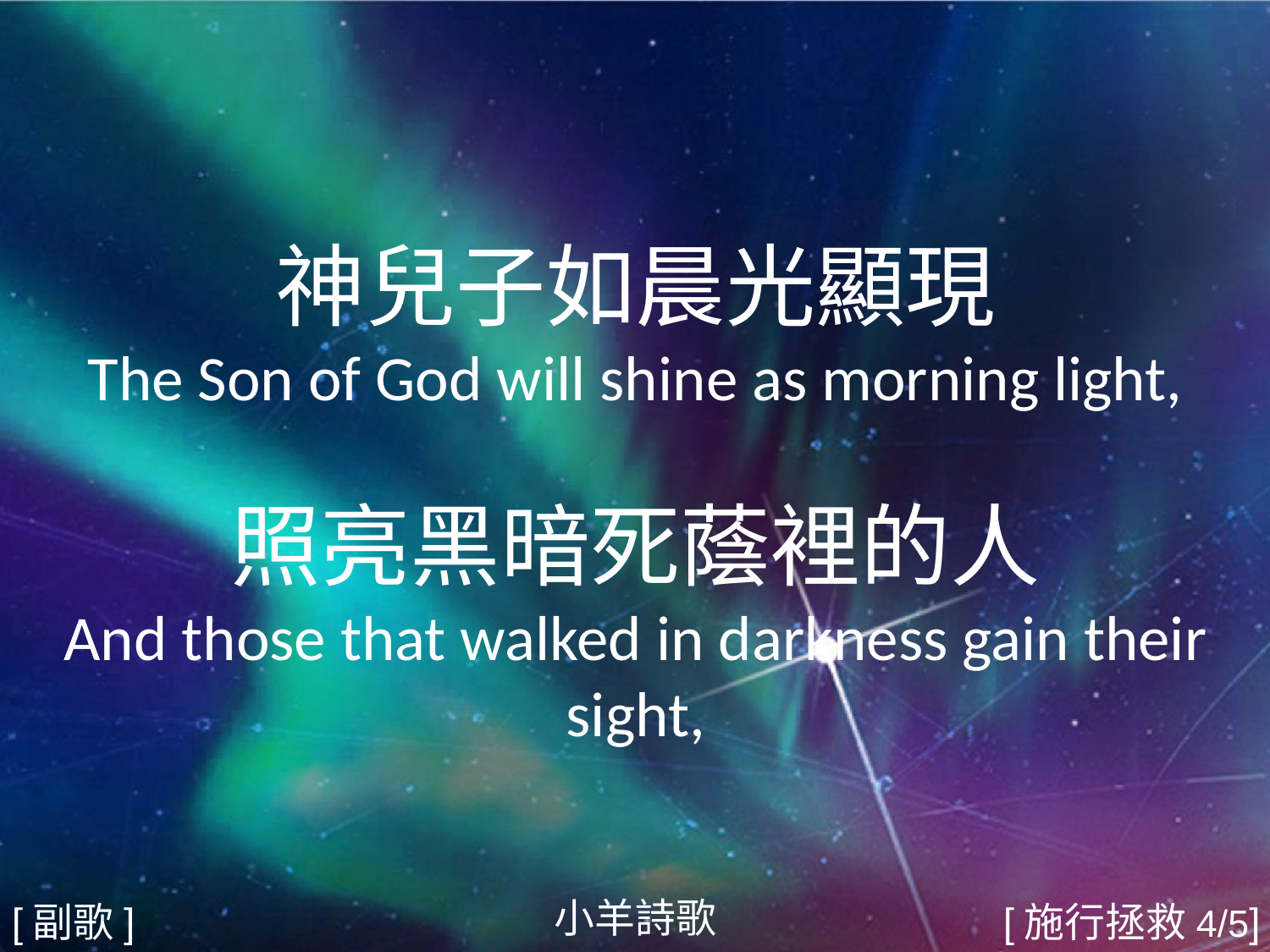

神兒子如晨光顯現
The Son of God will shine as morning light,

照亮黑暗死蔭裡的人
And those that walked in darkness gain their sight,

#

小羊詩歌
[副歌]
[施行拯救4/5]